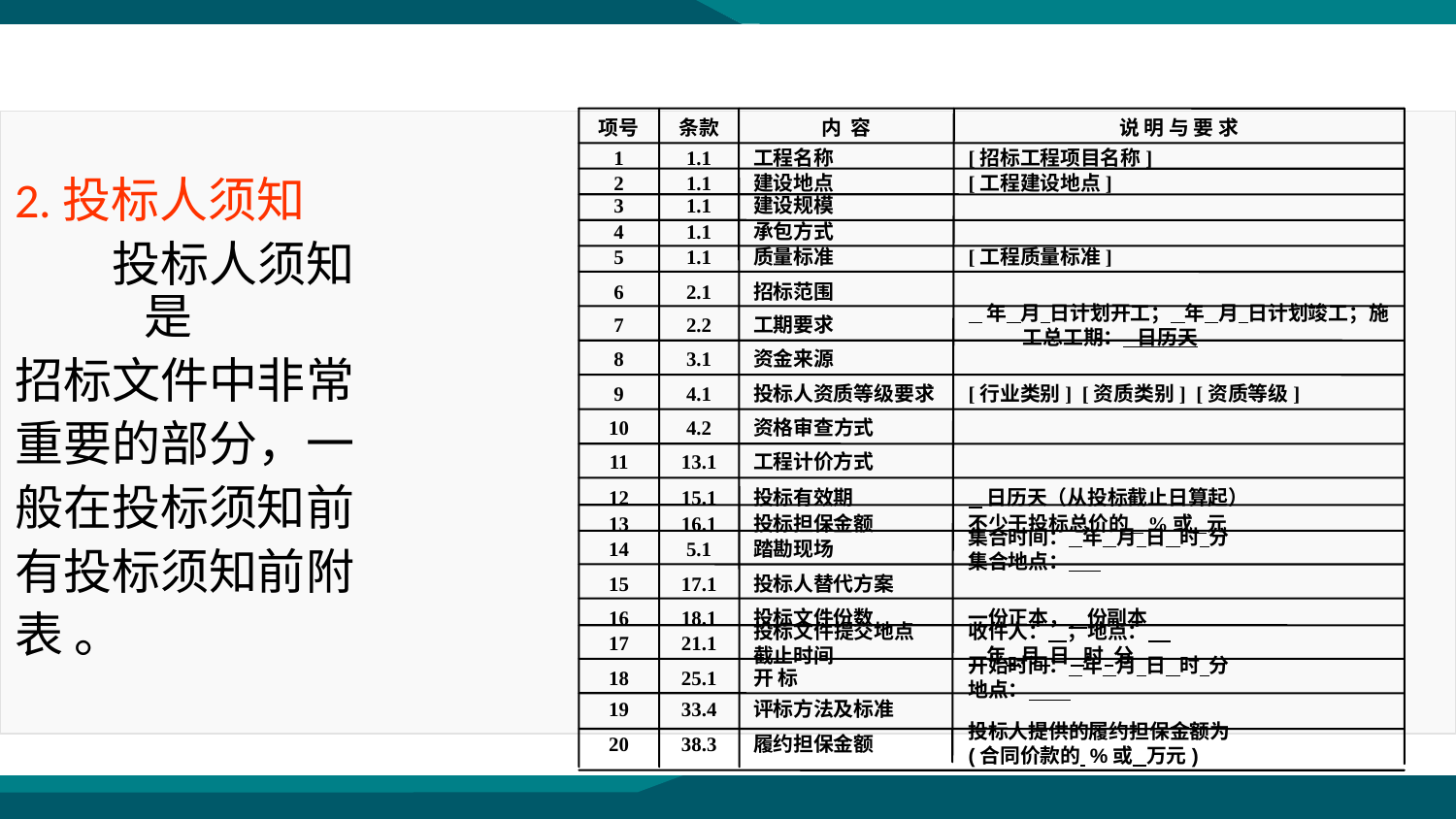

项号

条款

内  容

说 明 与 要 求

1

1.1
工程名称
[招标工程项目名称]
2

1.1
建设地点
[工程建设地点]
2.投标人须知
　　投标人须知是
招标文件中非常
重要的部分，一
般在投标须知前
有投标须知前附
表 。
3

1.1
建设规模

4

1.1
承包方式
5

1.1
质量标准
[工程质量标准]

6
2.1
招标范围
7
2.2
工期要求
   年   月  日计划开工；   年   月  日计划竣工；施工总工期：   日历天

8
3.1
资金来源

9
4.1
投标人资质等级要求
[行业类别]  [资质类别]  [资质等级]

10
4.2
资格审查方式

11
13.1
工程计价方式

12
15.1
投标有效期
   日历天（从投标截止日算起）

13
16.1
投标担保金额
不少于投标总价的   %或   元
14
5.1
踏勘现场
集合时间：   年   月  日   时  分
集合地点：

15
17.1
投标人替代方案

16
18.1
投标文件份数
一份正本，    份副本
17
21.1
投标文件提交地点
截止时间
收件人：    ；地点：
   年   月  日   时  分

18
25.1
开 标
开始时间：   年   月  日   时  分
地点：

19
33.4
评标方法及标准
投标人提供的履约担保金额为
(合同价款的 %或   万元)
20
38.3
履约担保金额